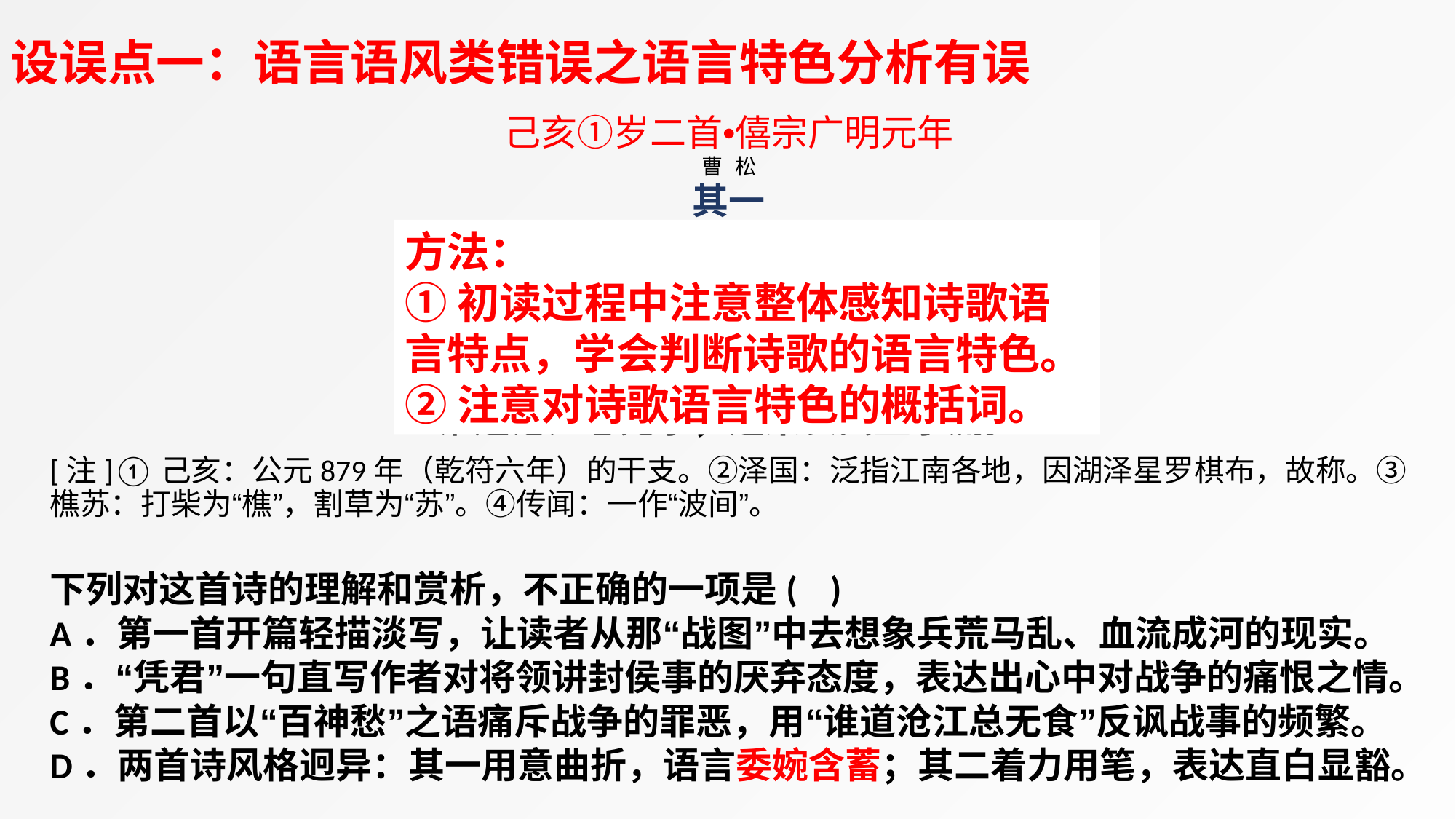

设误点一：语言语风类错误之语言特色分析有误

己亥①岁二首•僖宗广明元年
曹  松
其一
泽国②江山入战图，生民何计乐樵苏③。
凭君莫话封侯事，一将功成万骨枯。
其二
传闻④一战百神愁，两岸强兵过未休。
谁道沧江总无事，近来长共血争流。
[注]①己亥：公元879年（乾符六年）的干支。②泽国：泛指江南各地，因湖泽星罗棋布，故称。③樵苏：打柴为“樵”，割草为“苏”。④传闻：一作“波间”。

方法：
①初读过程中注意整体感知诗歌语言特点，学会判断诗歌的语言特色。
②注意对诗歌语言特色的概括词。
下列对这首诗的理解和赏析，不正确的一项是(    )
A．第一首开篇轻描淡写，让读者从那“战图”中去想象兵荒马乱、血流成河的现实。
B．“凭君”一句直写作者对将领讲封侯事的厌弃态度，表达出心中对战争的痛恨之情。
C．第二首以“百神愁”之语痛斥战争的罪恶，用“谁道沧江总无食”反讽战事的频繁。
D．两首诗风格迥异：其一用意曲折，语言委婉含蓄；其二着力用笔，表达直白显豁。